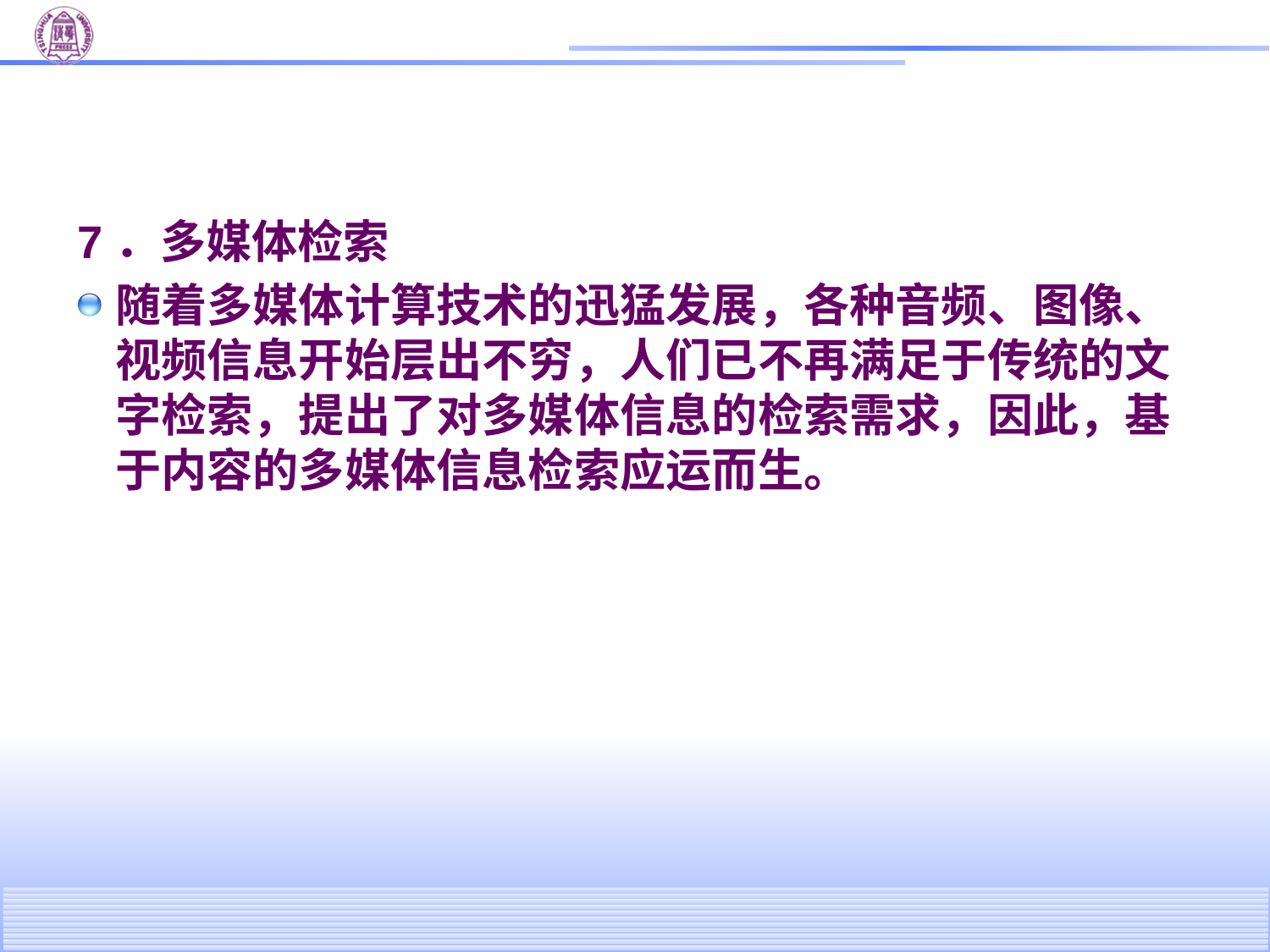

#
7．多媒体检索
随着多媒体计算技术的迅猛发展，各种音频、图像、视频信息开始层出不穷，人们已不再满足于传统的文字检索，提出了对多媒体信息的检索需求，因此，基于内容的多媒体信息检索应运而生。